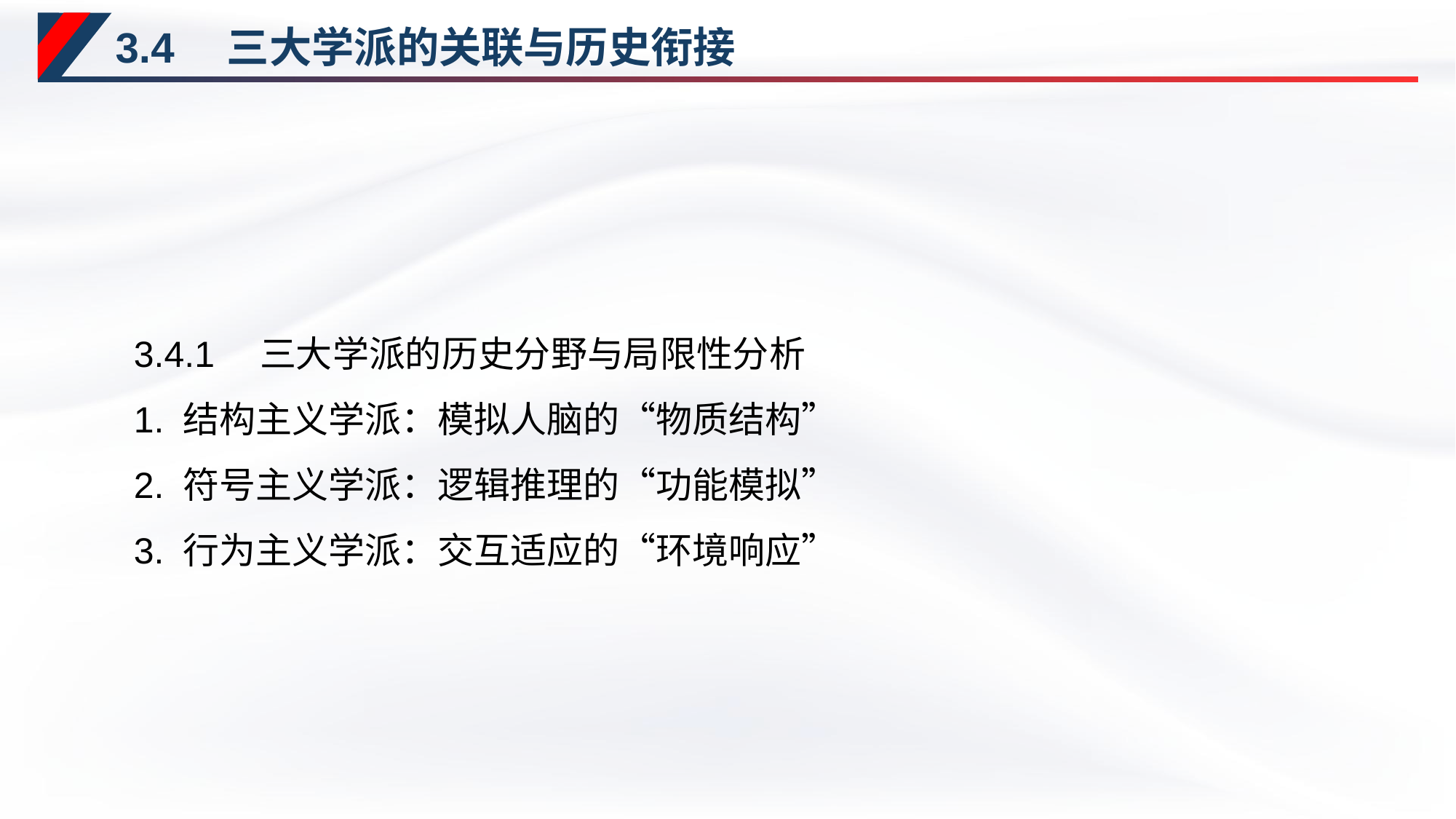

# 3.4　三大学派的关联与历史衔接
3.4.1　三大学派的历史分野与局限性分析
1. 结构主义学派：模拟人脑的“物质结构”
2. 符号主义学派：逻辑推理的“功能模拟”
3. 行为主义学派：交互适应的“环境响应”